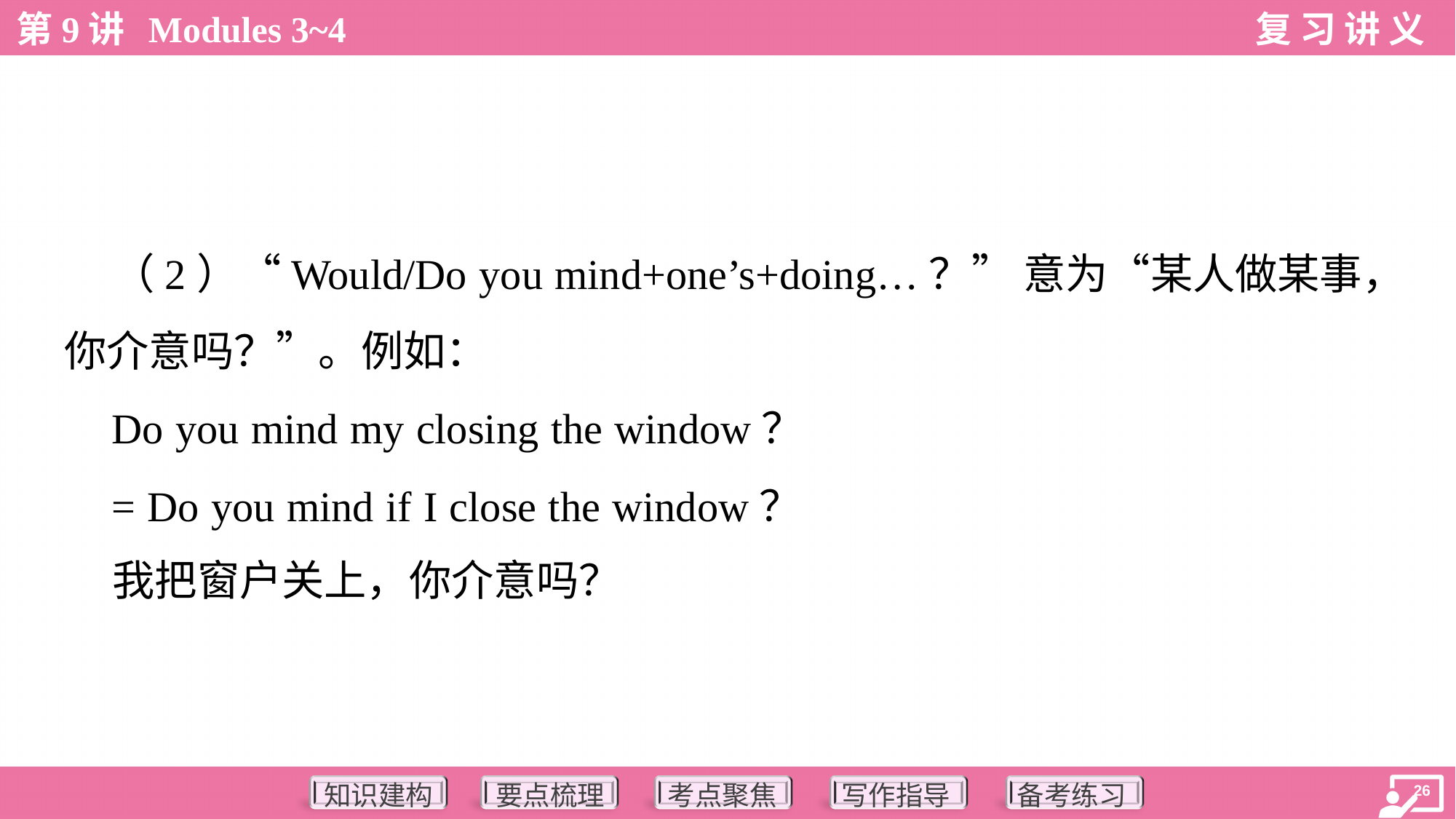

（2）“Would/Do you mind+one’s+doing…？” 意为“某人做某事，
你介意吗？”。例如：
    Do you mind my closing the window？
    = Do you mind if I close the window？
    我把窗户关上，你介意吗？